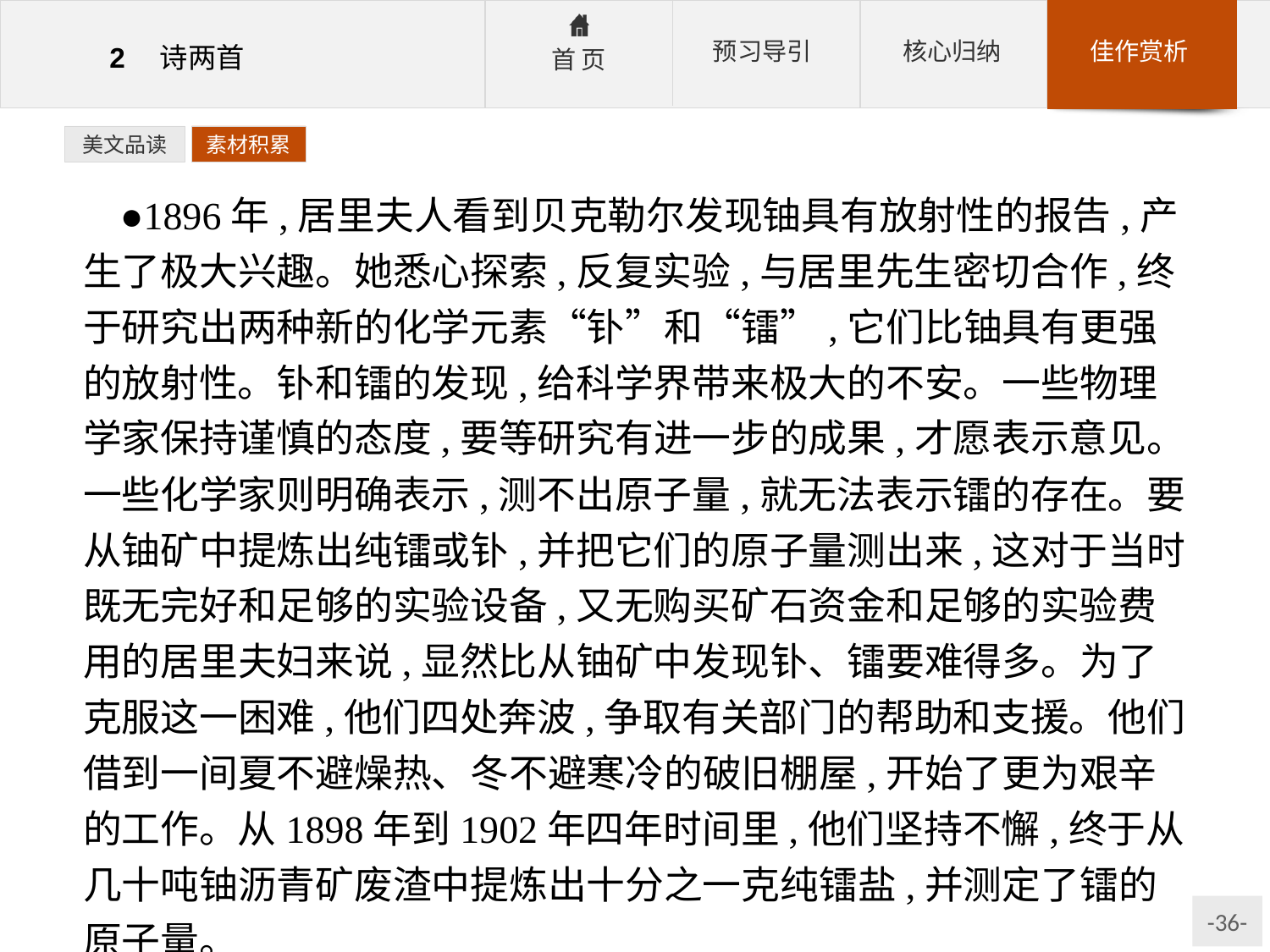

美文品读
素材积累
●1896年,居里夫人看到贝克勒尔发现铀具有放射性的报告,产生了极大兴趣。她悉心探索,反复实验,与居里先生密切合作,终于研究出两种新的化学元素“钋”和“镭”,它们比铀具有更强的放射性。钋和镭的发现,给科学界带来极大的不安。一些物理学家保持谨慎的态度,要等研究有进一步的成果,才愿表示意见。一些化学家则明确表示,测不出原子量,就无法表示镭的存在。要从铀矿中提炼出纯镭或钋,并把它们的原子量测出来,这对于当时既无完好和足够的实验设备,又无购买矿石资金和足够的实验费用的居里夫妇来说,显然比从铀矿中发现钋、镭要难得多。为了克服这一困难,他们四处奔波,争取有关部门的帮助和支援。他们借到一间夏不避燥热、冬不避寒冷的破旧棚屋,开始了更为艰辛的工作。从1898年到1902年四年时间里,他们坚持不懈,终于从几十吨铀沥青矿废渣中提炼出十分之一克纯镭盐,并测定了镭的原子量。